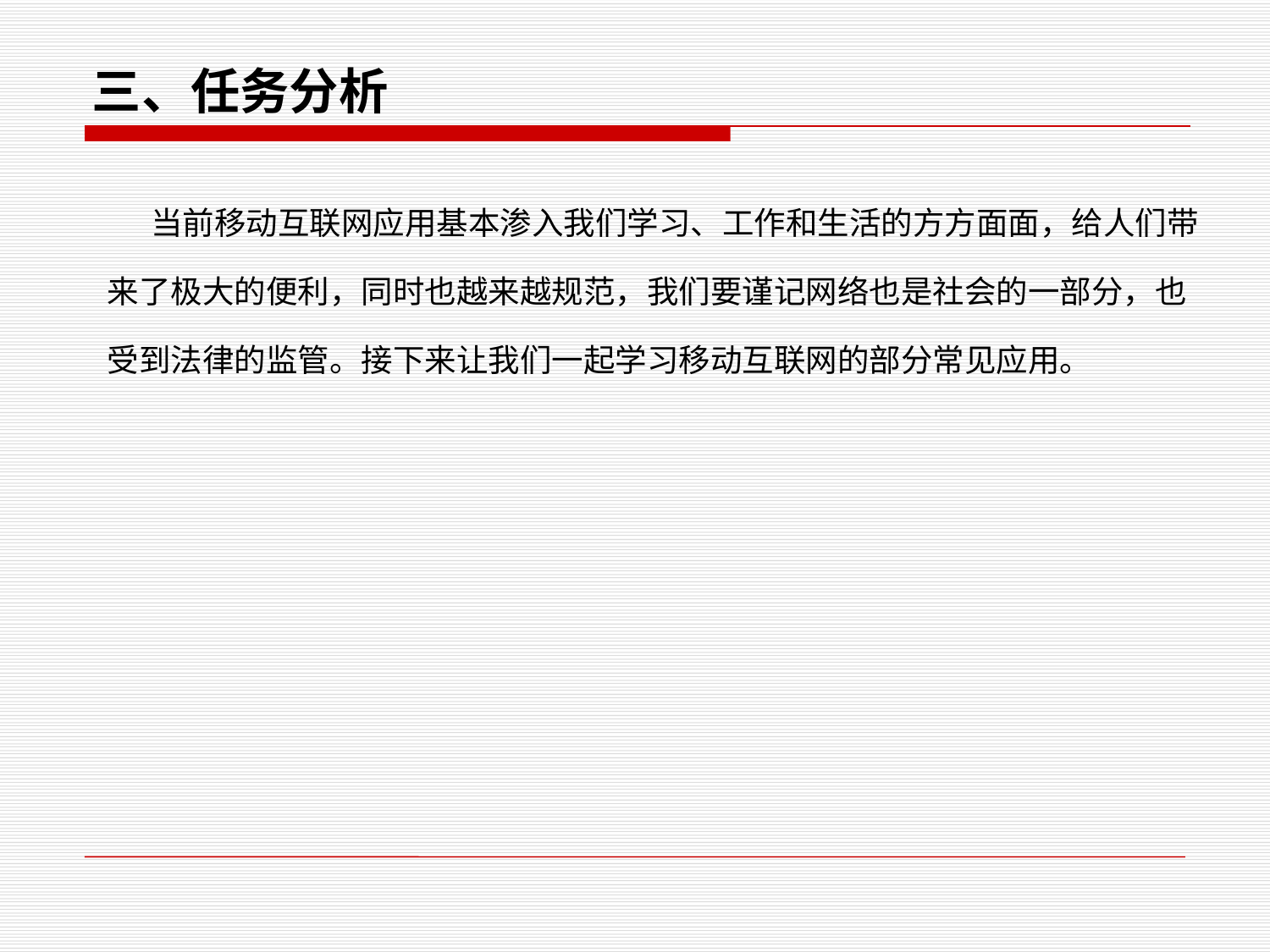

三、任务分析
     当前移动互联网应用基本渗入我们学习、工作和生活的方方面面，给人们带来了极大的便利，同时也越来越规范，我们要谨记网络也是社会的一部分，也受到法律的监管。接下来让我们一起学习移动互联网的部分常见应用。
48